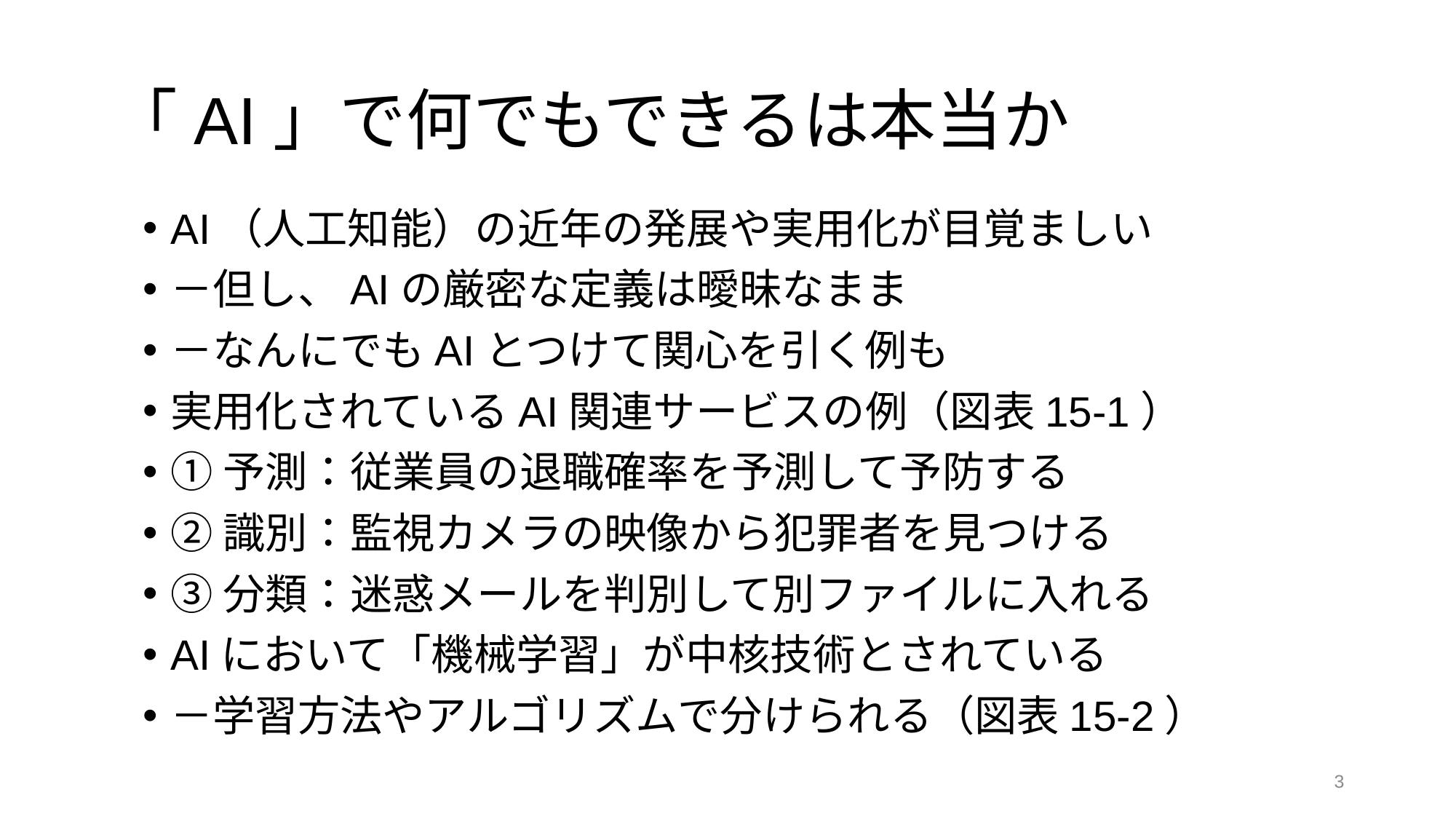

# 「AI」で何でもできるは本当か
AI（人工知能）の近年の発展や実用化が目覚ましい
－但し、AIの厳密な定義は曖昧なまま
－なんにでもAIとつけて関心を引く例も
実用化されているAI関連サービスの例（図表15-1）
①予測：従業員の退職確率を予測して予防する
②識別：監視カメラの映像から犯罪者を見つける
③分類：迷惑メールを判別して別ファイルに入れる
AIにおいて「機械学習」が中核技術とされている
－学習方法やアルゴリズムで分けられる（図表15-2）
3